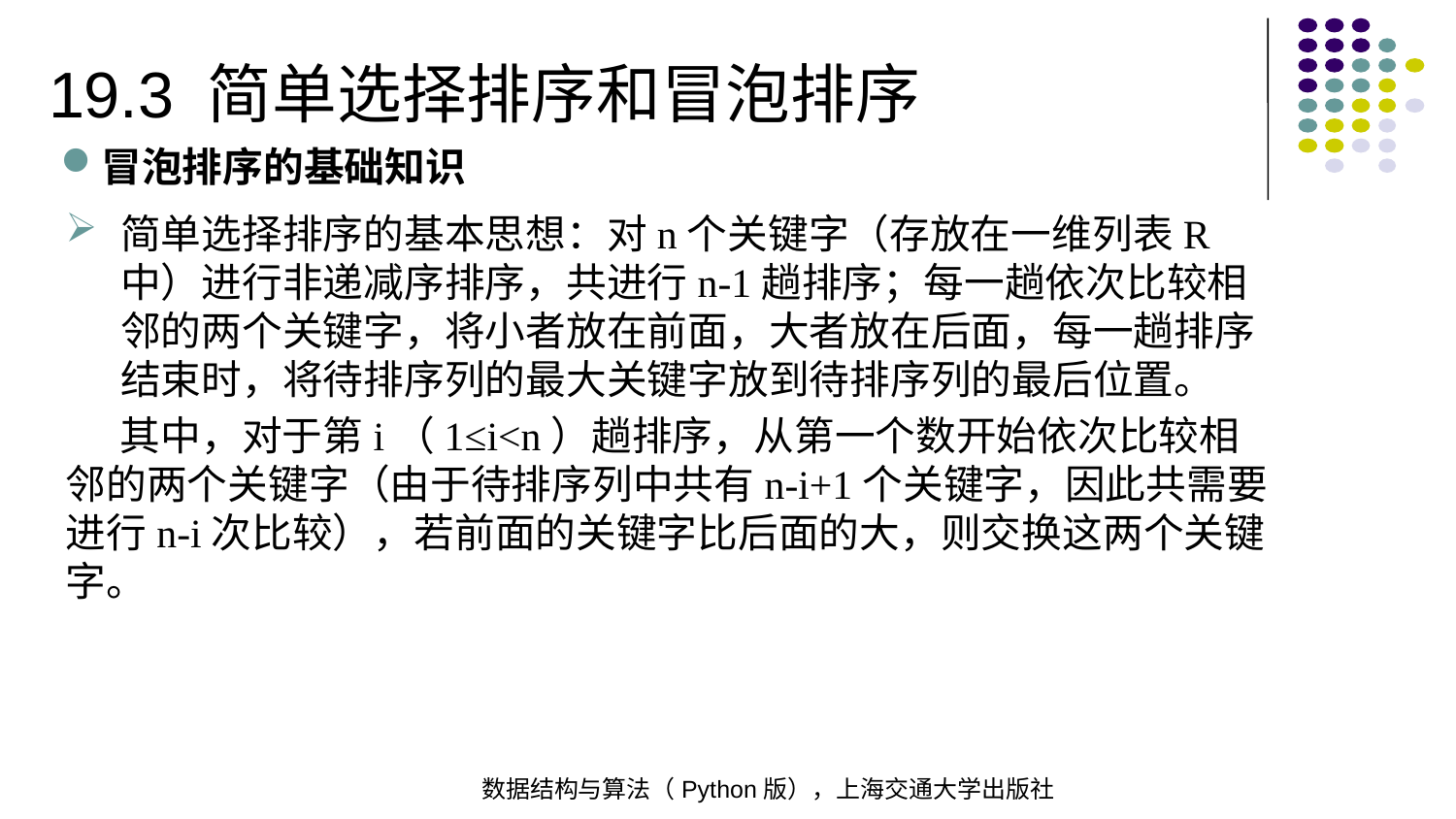

19.3 简单选择排序和冒泡排序
冒泡排序的基础知识
简单选择排序的基本思想：对n个关键字（存放在一维列表R中）进行非递减序排序，共进行n-1趟排序；每一趟依次比较相邻的两个关键字，将小者放在前面，大者放在后面，每一趟排序结束时，将待排序列的最大关键字放到待排序列的最后位置。
     其中，对于第i（1≤i<n）趟排序，从第一个数开始依次比较相邻的两个关键字（由于待排序列中共有n-i+1个关键字，因此共需要进行n-i次比较），若前面的关键字比后面的大，则交换这两个关键字。